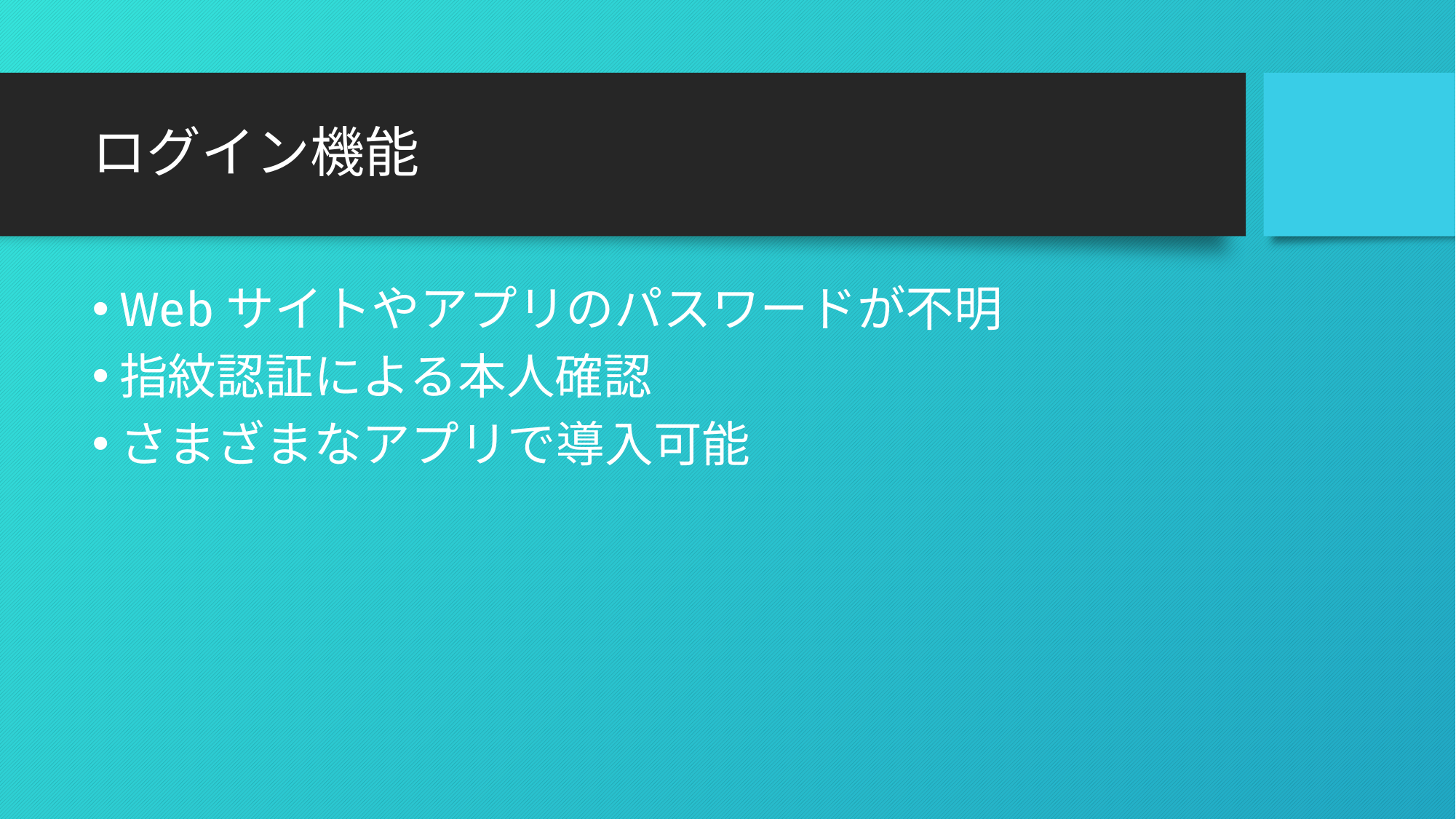

# ログイン機能
Webサイトやアプリのパスワードが不明
指紋認証による本人確認
さまざまなアプリで導入可能